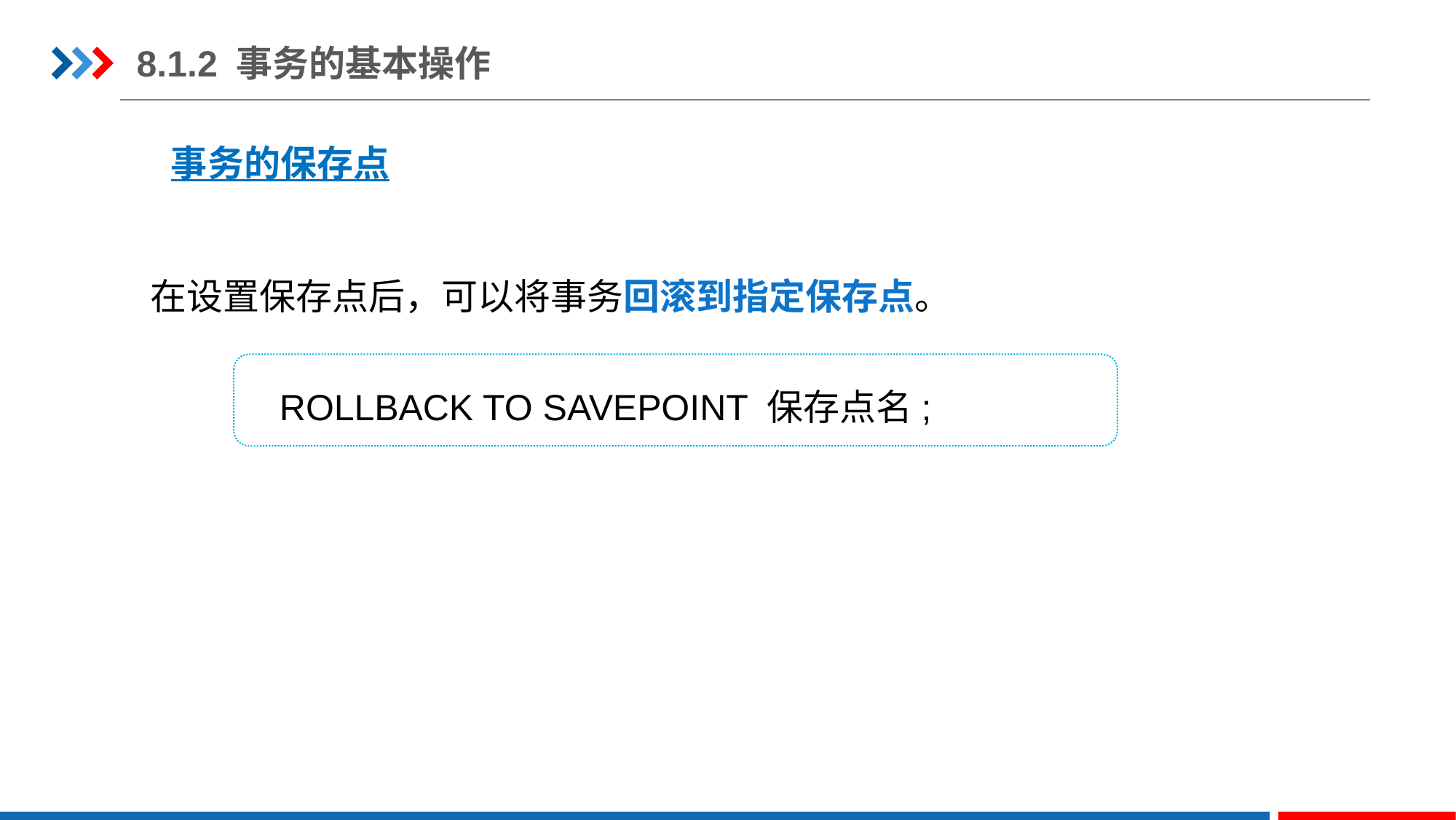

8.1.2 事务的基本操作
事务的保存点
在设置保存点后，可以将事务回滚到指定保存点。

ROLLBACK TO SAVEPOINT 保存点名;